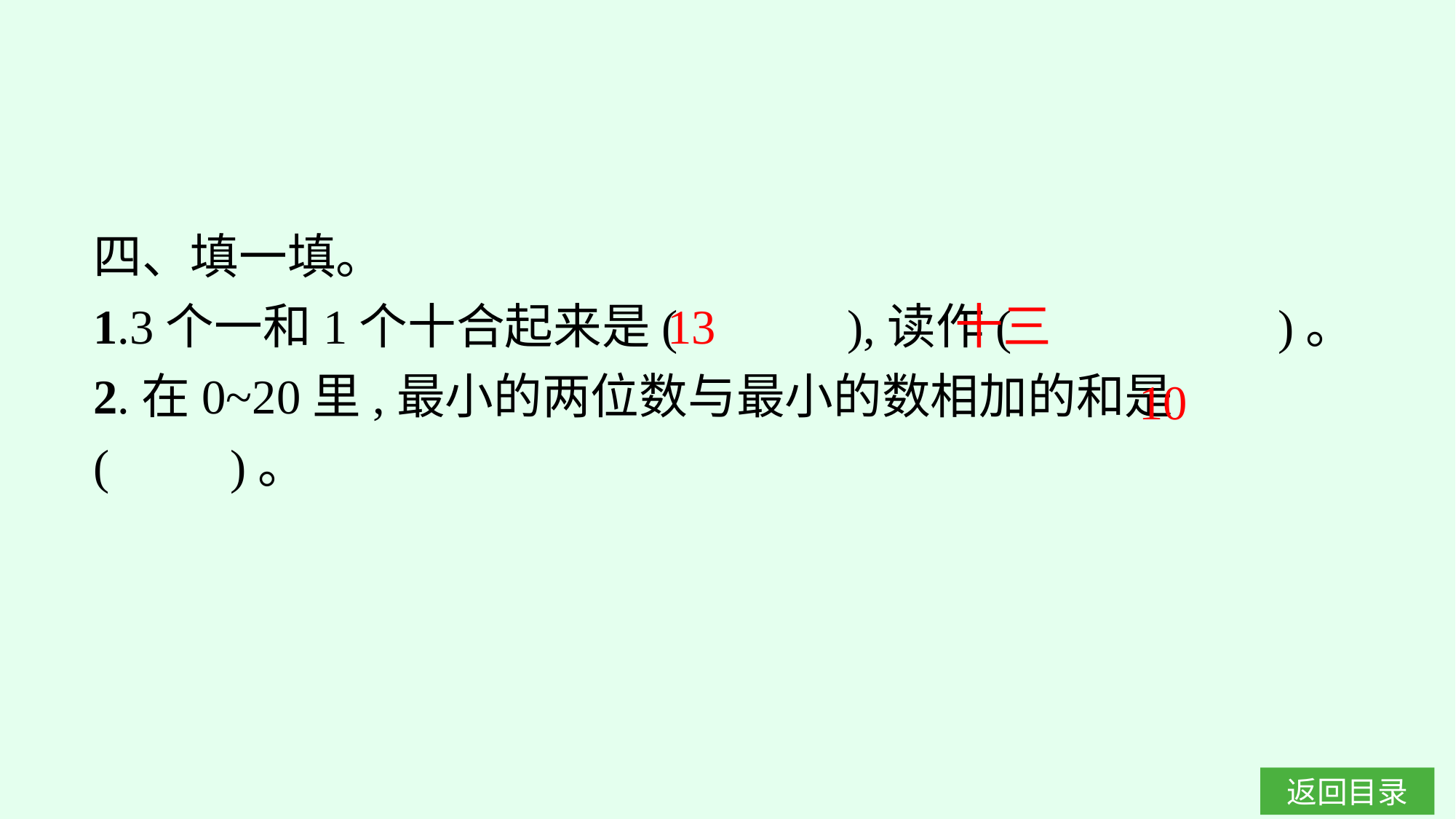

四、填一填。
1.3个一和1个十合起来是(　　　),读作(　　　　　)。
2.在0~20里,最小的两位数与最小的数相加的和是(　　)。
13
十三
10